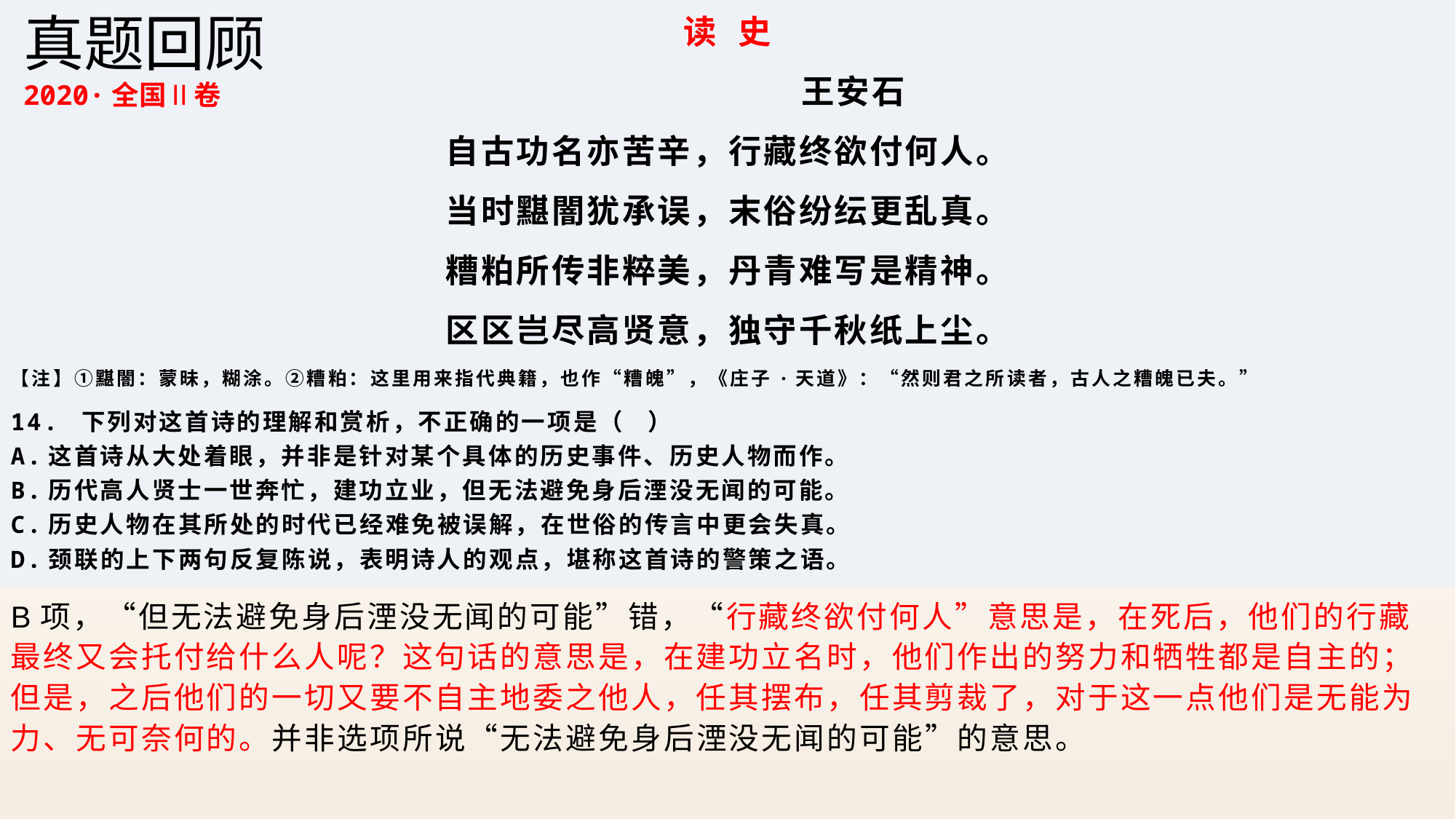

读  史
                         王安石
自古功名亦苦辛，行藏终欲付何人。
当时黮闇犹承误，末俗纷纭更乱真。
糟粕所传非粹美，丹青难写是精神。
区区岂尽高贤意，独守千秋纸上尘。
【注】①黮闇：蒙昧，糊涂。②糟粕：这里用来指代典籍，也作“糟魄”，《庄子·天道》：“然则君之所读者，古人之糟魄已夫。”
14. 下列对这首诗的理解和赏析，不正确的一项是（   ）
A.这首诗从大处着眼，并非是针对某个具体的历史事件、历史人物而作。
B.历代高人贤士一世奔忙，建功立业，但无法避免身后湮没无闻的可能。
C.历史人物在其所处的时代已经难免被误解，在世俗的传言中更会失真。
D.颈联的上下两句反复陈说，表明诗人的观点，堪称这首诗的警策之语。
真题回顾
2020·全国Ⅱ卷
B项，“但无法避免身后湮没无闻的可能”错，“行藏终欲付何人”意思是，在死后，他们的行藏最终又会托付给什么人呢？这句话的意思是，在建功立名时，他们作出的努力和牺牲都是自主的；但是，之后他们的一切又要不自主地委之他人，任其摆布，任其剪裁了，对于这一点他们是无能为力、无可奈何的。并非选项所说“无法避免身后湮没无闻的可能”的意思。